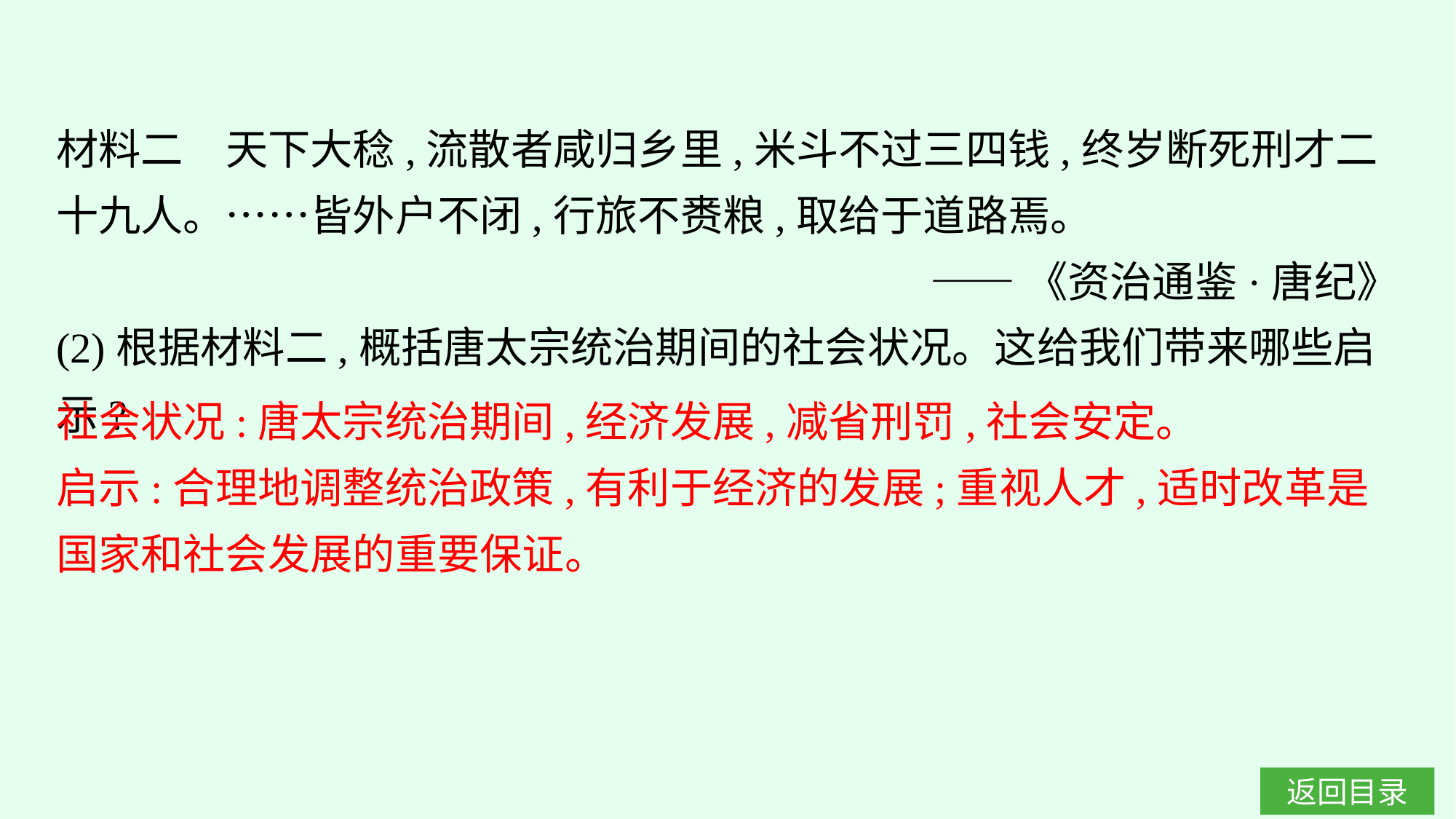

材料二　天下大稔,流散者咸归乡里,米斗不过三四钱,终岁断死刑才二十九人。……皆外户不闭,行旅不赉粮,取给于道路焉。
——《资治通鉴·唐纪》
(2)根据材料二,概括唐太宗统治期间的社会状况。这给我们带来哪些启示?
社会状况:唐太宗统治期间,经济发展,减省刑罚,社会安定。
启示:合理地调整统治政策,有利于经济的发展;重视人才,适时改革是国家和社会发展的重要保证。